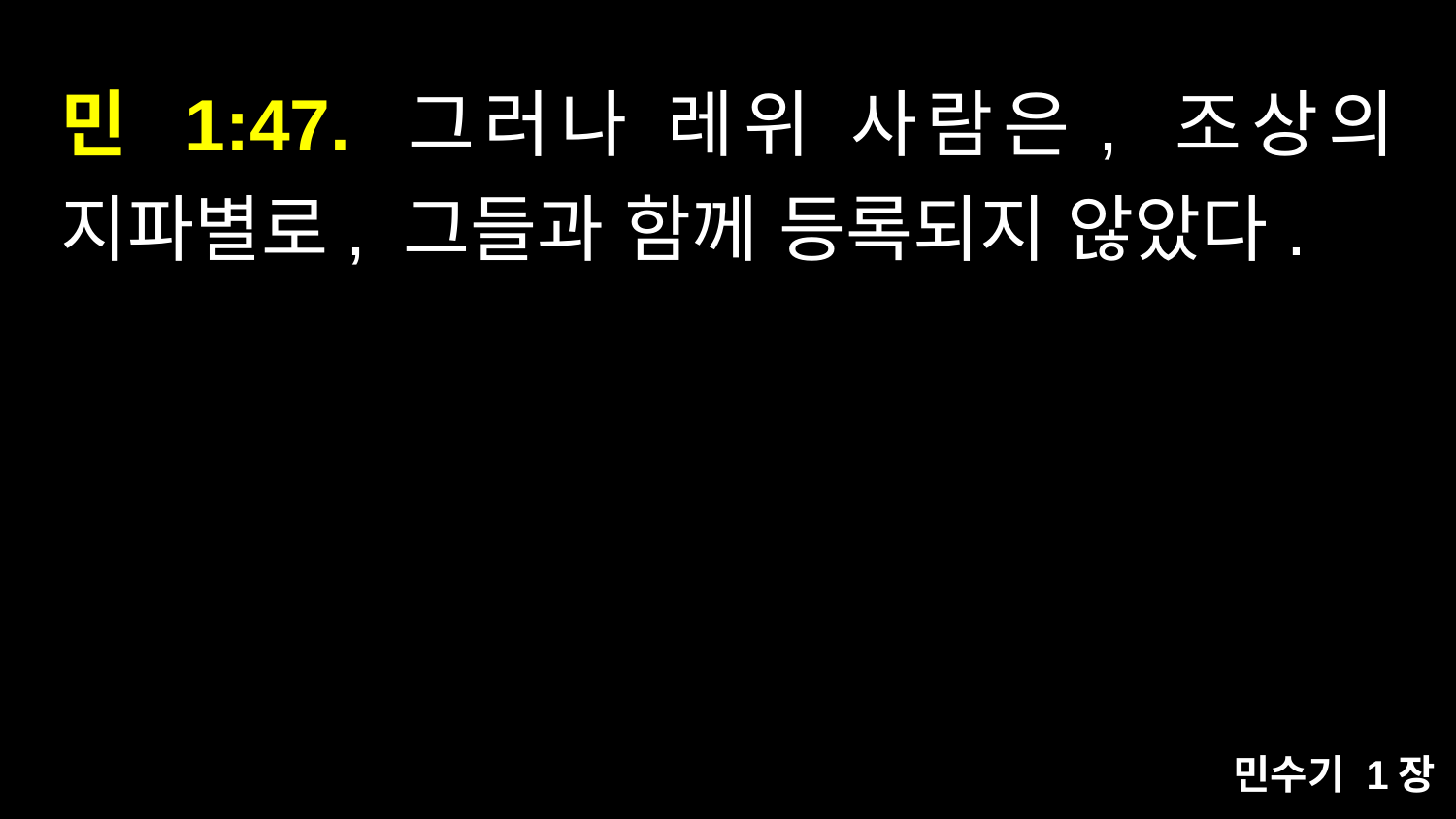

# 민 1:47. 그러나 레위 사람은, 조상의 지파별로, 그들과 함께 등록되지 않았다.
민수기 1장